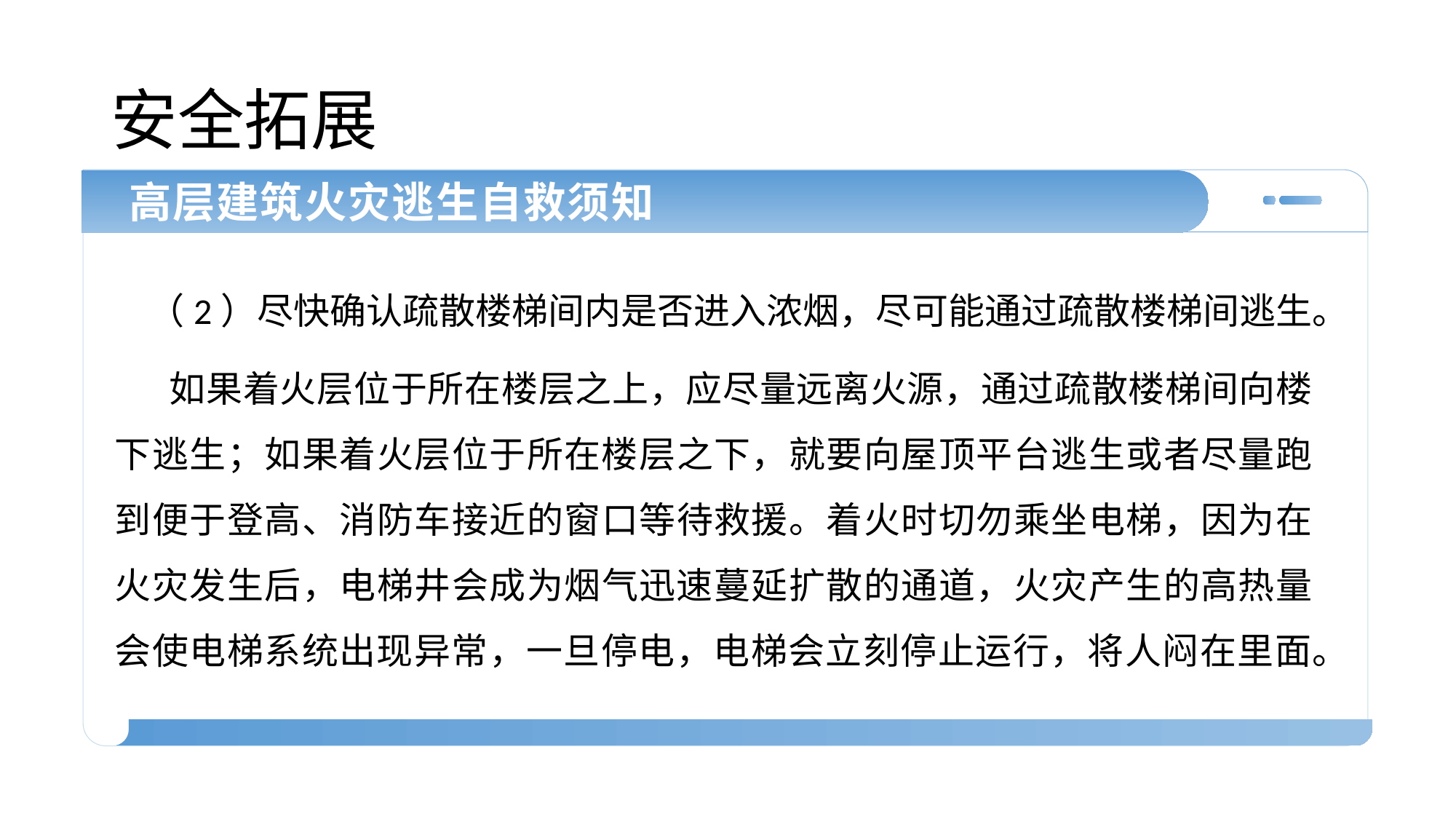

# 安全拓展

高层建筑火灾逃生自救须知

   （2）尽快确认疏散楼梯间内是否进入浓烟，尽可能通过疏散楼梯间逃生。
如果着火层位于所在楼层之上，应尽量远离火源，通过疏散楼梯间向楼下逃生；如果着火层位于所在楼层之下，就要向屋顶平台逃生或者尽量跑到便于登高、消防车接近的窗口等待救援。着火时切勿乘坐电梯，因为在火灾发生后，电梯井会成为烟气迅速蔓延扩散的通道，火灾产生的高热量会使电梯系统出现异常，一旦停电，电梯会立刻停止运行，将人闷在里面。